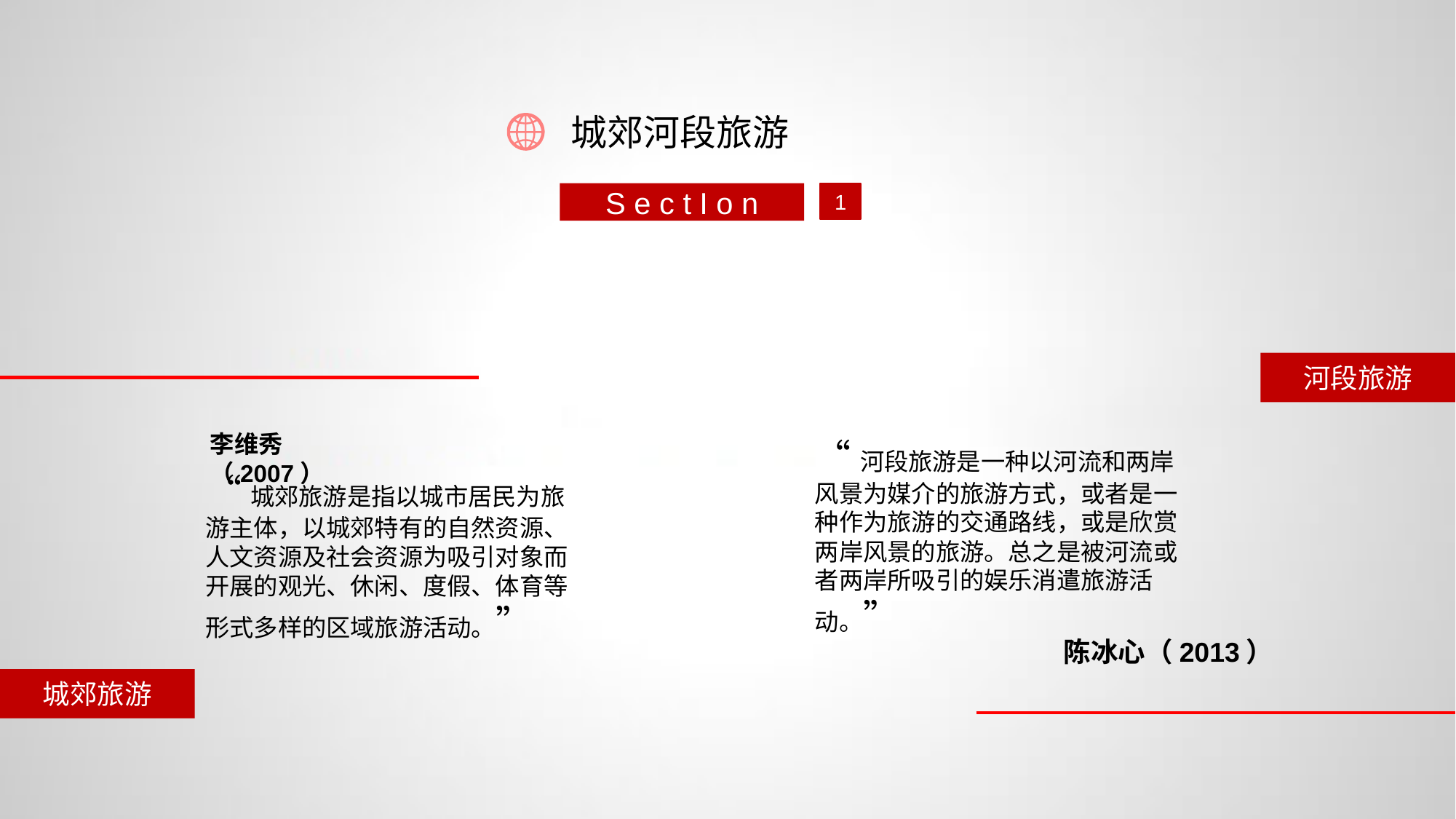

城郊河段旅游

S e c t I o n
1
河段旅游
李维秀（2007）
“河段旅游是一种以河流和两岸风景为媒介的旅游方式，或者是一种作为旅游的交通路线，或是欣赏两岸风景的旅游。总之是被河流或者两岸所吸引的娱乐消遣旅游活动。”
“城郊旅游是指以城市居民为旅游主体，以城郊特有的自然资源、人文资源及社会资源为吸引对象而开展的观光、休闲、度假、体育等形式多样的区域旅游活动。”
陈冰心（2013）
城郊旅游